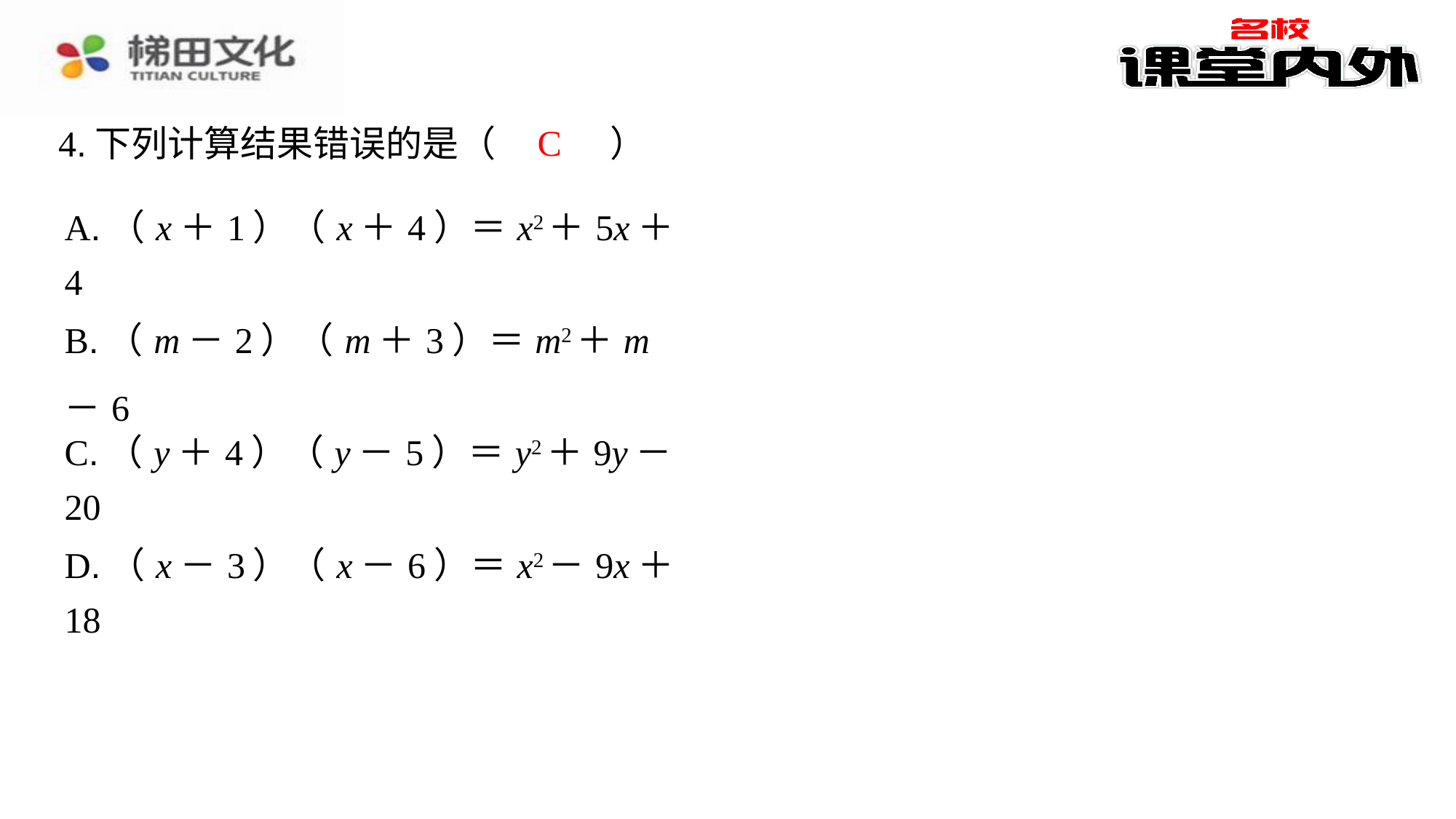

C
4.下列计算结果错误的是（　C　）
| A.（x＋1）（x＋4）＝x2＋5x＋4 |
| --- |
| B.（m－2）（m＋3）＝m2＋m－6 |
| C.（y＋4）（y－5）＝y2＋9y－20 |
| D.（x－3）（x－6）＝x2－9x＋18 |